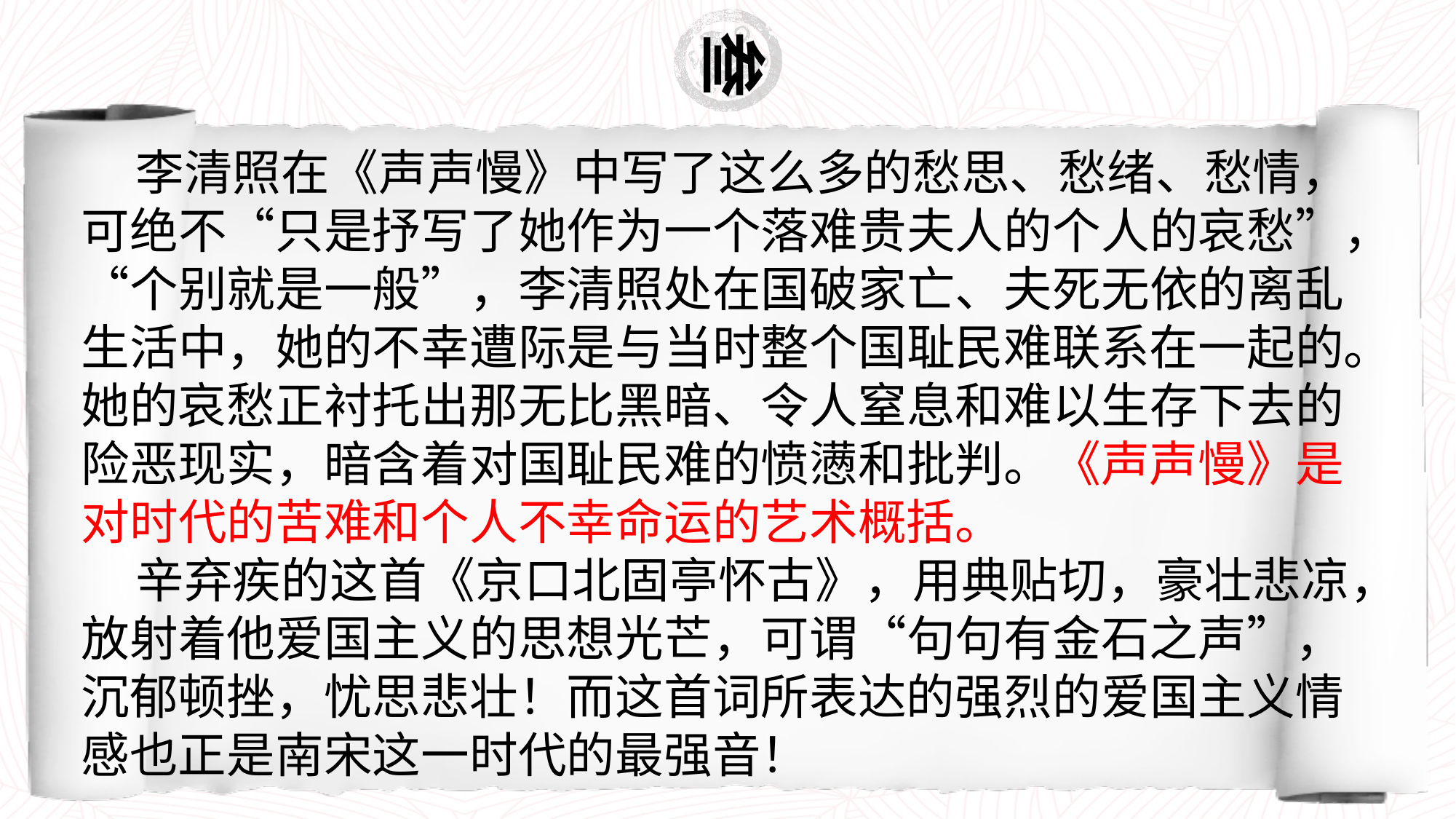

李清照在《声声慢》中写了这么多的愁思、愁绪、愁情，可绝不“只是抒写了她作为一个落难贵夫人的个人的哀愁”，“个别就是一般”，李清照处在国破家亡、夫死无依的离乱生活中，她的不幸遭际是与当时整个国耻民难联系在一起的。她的哀愁正衬托出那无比黑暗、令人窒息和难以生存下去的险恶现实，暗含着对国耻民难的愤懑和批判。《声声慢》是对时代的苦难和个人不幸命运的艺术概括。
辛弃疾的这首《京口北固亭怀古》，用典贴切，豪壮悲凉，放射着他爱国主义的思想光芒，可谓“句句有金石之声”，沉郁顿挫，忧思悲壮！而这首词所表达的强烈的爱国主义情感也正是南宋这一时代的最强音！